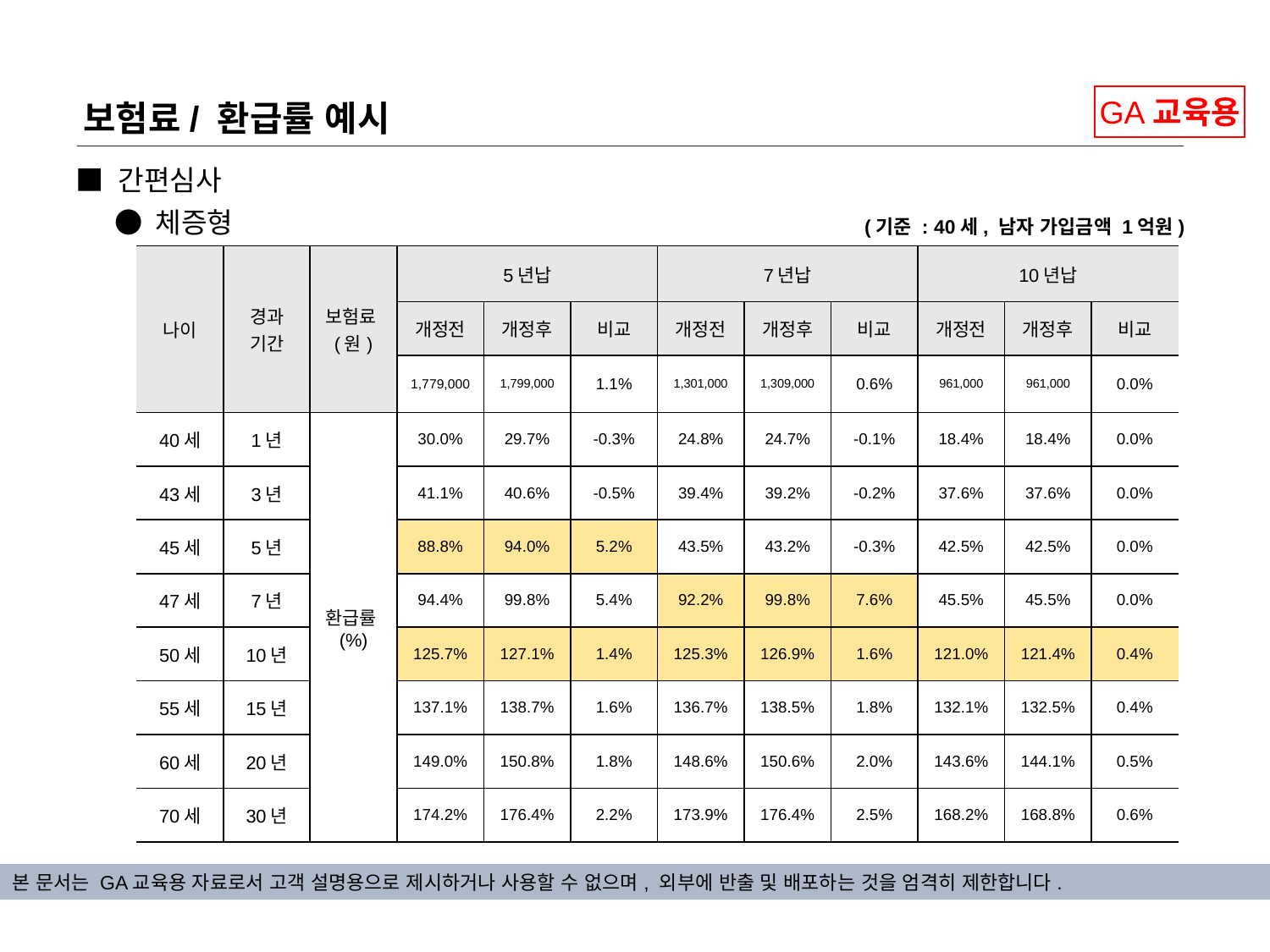

보험료/ 환급률 예시
GA교육용
■ 간편심사
● 체증형
(기준 : 40세, 남자 가입금액 1억원)
| 나이 | 경과 기간 | 보험료(원) | 5년납 |  |  | 7년납 |  |  | 10년납 |  |  |
| --- | --- | --- | --- | --- | --- | --- | --- | --- | --- | --- | --- |
|  |  |  | 개정전 | 개정후 | 비교 | 개정전 | 개정후 | 비교 | 개정전 | 개정후 | 비교 |
|  |  |  | 1,779,000 | 1,799,000 | 1.1% | 1,301,000 | 1,309,000 | 0.6% | 961,000 | 961,000 | 0.0% |
| 40세 | 1년 | 환급률(%) | 30.0% | 29.7% | -0.3% | 24.8% | 24.7% | -0.1% | 18.4% | 18.4% | 0.0% |
| 43세 | 3년 |  | 41.1% | 40.6% | -0.5% | 39.4% | 39.2% | -0.2% | 37.6% | 37.6% | 0.0% |
| 45세 | 5년 |  | 88.8% | 94.0% | 5.2% | 43.5% | 43.2% | -0.3% | 42.5% | 42.5% | 0.0% |
| 47세 | 7년 |  | 94.4% | 99.8% | 5.4% | 92.2% | 99.8% | 7.6% | 45.5% | 45.5% | 0.0% |
| 50세 | 10년 |  | 125.7% | 127.1% | 1.4% | 125.3% | 126.9% | 1.6% | 121.0% | 121.4% | 0.4% |
| 55세 | 15년 |  | 137.1% | 138.7% | 1.6% | 136.7% | 138.5% | 1.8% | 132.1% | 132.5% | 0.4% |
| 60세 | 20년 |  | 149.0% | 150.8% | 1.8% | 148.6% | 150.6% | 2.0% | 143.6% | 144.1% | 0.5% |
| 70세 | 30년 |  | 174.2% | 176.4% | 2.2% | 173.9% | 176.4% | 2.5% | 168.2% | 168.8% | 0.6% |
본 문서는 GA교육용 자료로서 고객 설명용으로 제시하거나 사용할 수 없으며, 외부에 반출 및 배포하는 것을 엄격히 제한합니다.